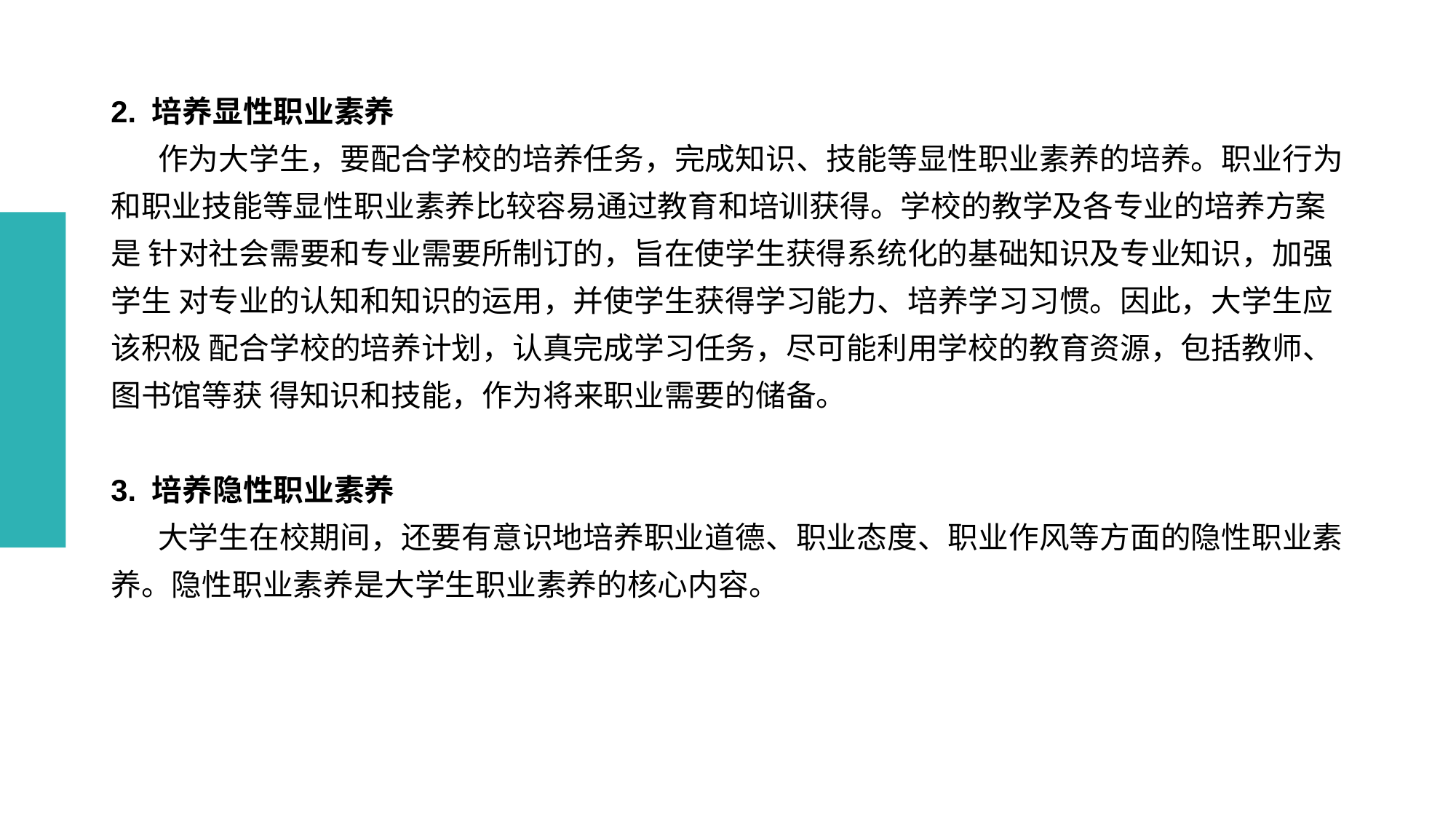

# 2. 培养显性职业素养 作为大学生，要配合学校的培养任务，完成知识、技能等显性职业素养的培养。职业行为 和职业技能等显性职业素养比较容易通过教育和培训获得。学校的教学及各专业的培养方案是 针对社会需要和专业需要所制订的，旨在使学生获得系统化的基础知识及专业知识，加强学生 对专业的认知和知识的运用，并使学生获得学习能力、培养学习习惯。因此，大学生应该积极 配合学校的培养计划，认真完成学习任务，尽可能利用学校的教育资源，包括教师、图书馆等获 得知识和技能，作为将来职业需要的储备。 3. 培养隐性职业素养 大学生在校期间，还要有意识地培养职业道德、职业态度、职业作风等方面的隐性职业素 养。隐性职业素养是大学生职业素养的核心内容。